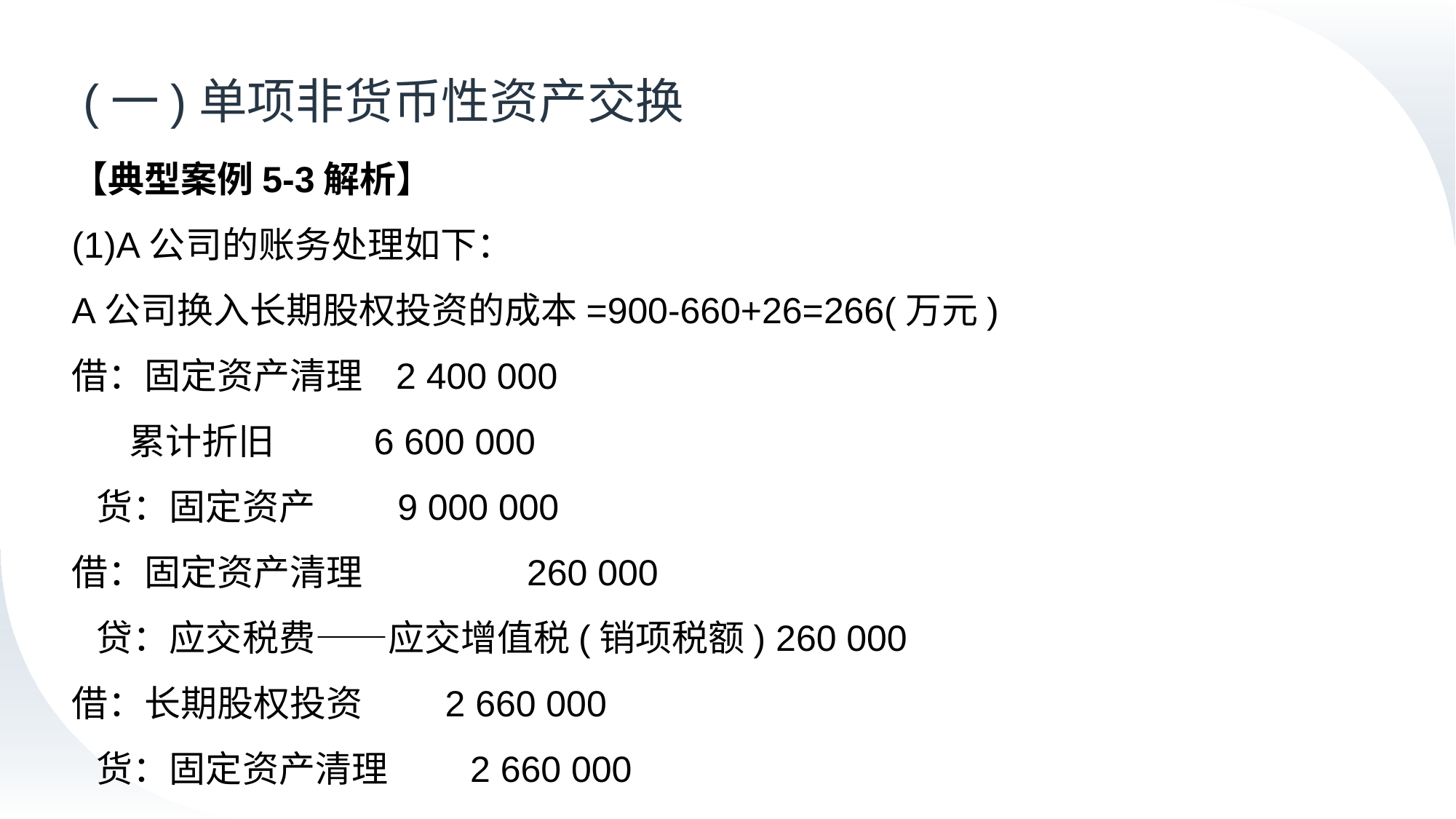

# (一)单项非货币性资产交换
【典型案例5-3解析】
(1)A公司的账务处理如下：
A公司换入长期股权投资的成本=900-660+26=266(万元)
借：固定资产清理   2 400 000
      累计折旧           6 600 000
  货：固定资产         9 000 000
借：固定资产清理                   260 000
  贷：应交税费——应交增值税(销项税额) 260 000
借：长期股权投资         2 660 000
  货：固定资产清理         2 660 000